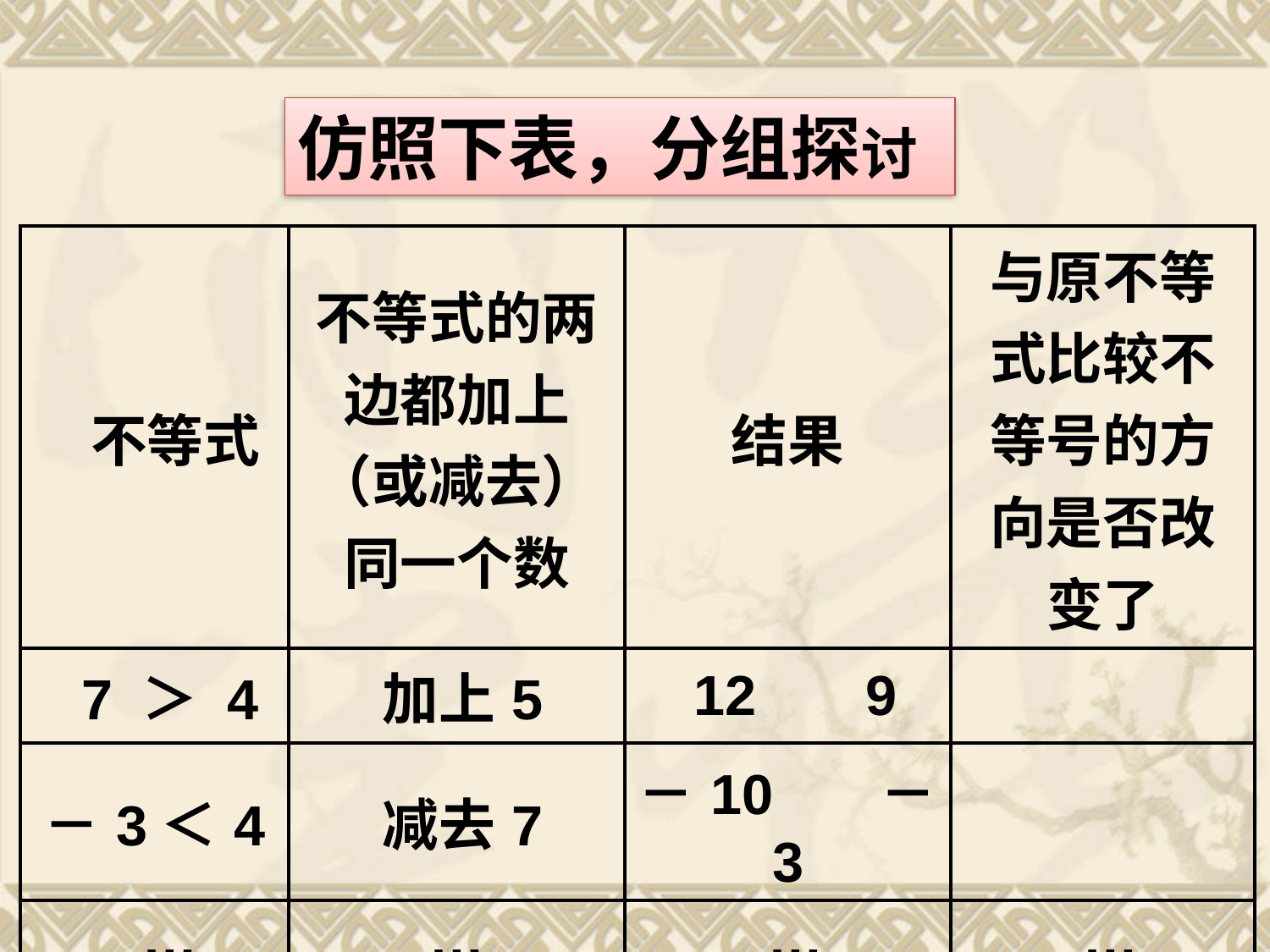

仿照下表，分组探讨
| 不等式 | 不等式的两边都加上（或减去）同一个数 | 结果 | 与原不等式比较不等号的方向是否改变了 |
| --- | --- | --- | --- |
| 7 ＞ 4 | 加上5 | 12 9 |  |
| －3＜4 | 减去7 | －10 －3 |  |
| … | … | … | … |